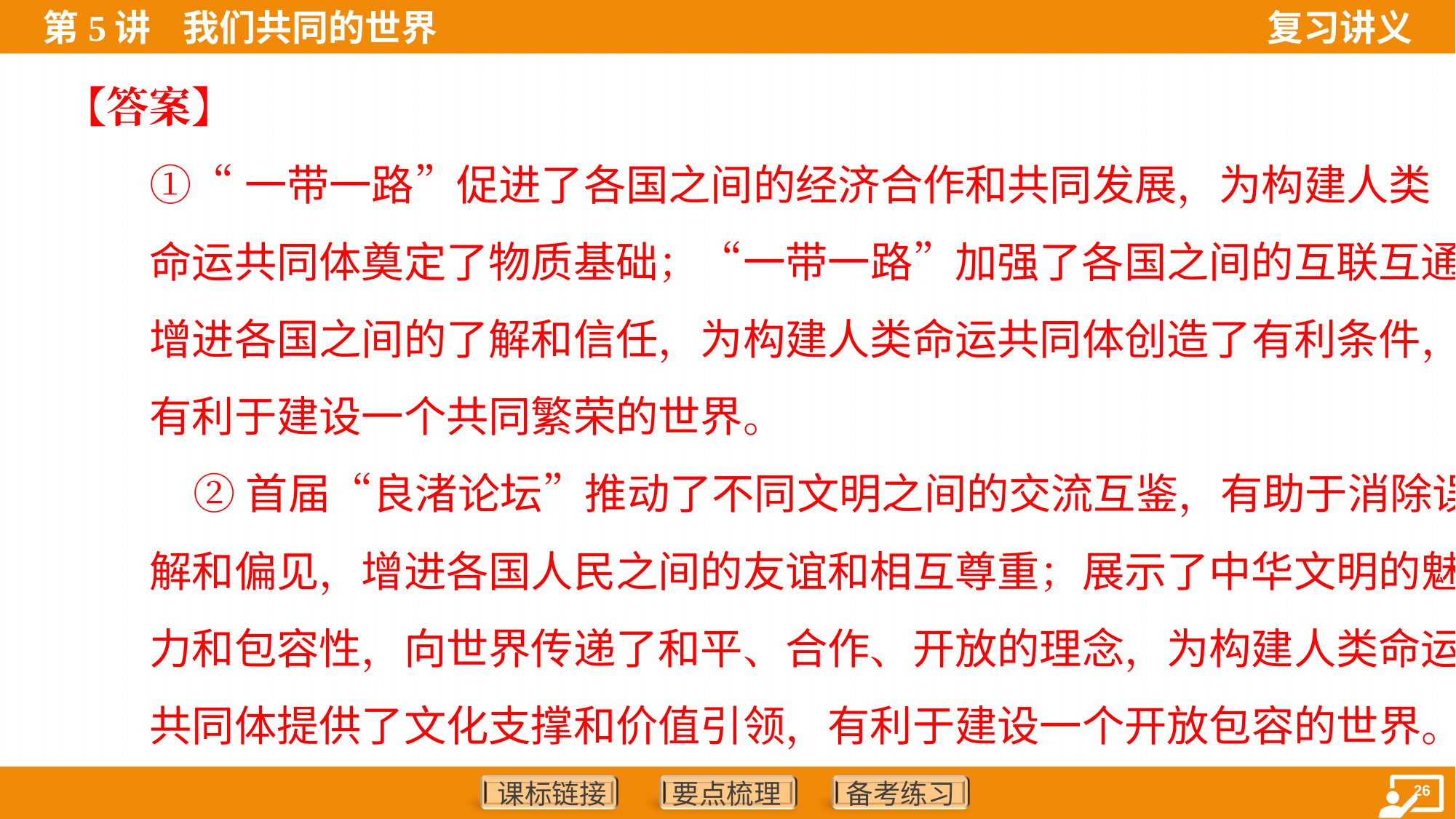

【答案】
①“一带一路”促进了各国之间的经济合作和共同发展，为构建人类
命运共同体奠定了物质基础；“一带一路”加强了各国之间的互联互通，
增进各国之间的了解和信任，为构建人类命运共同体创造了有利条件，
有利于建设一个共同繁荣的世界。
    ②首届“良渚论坛”推动了不同文明之间的交流互鉴，有助于消除误
解和偏见，增进各国人民之间的友谊和相互尊重；展示了中华文明的魅
力和包容性，向世界传递了和平、合作、开放的理念，为构建人类命运
共同体提供了文化支撑和价值引领，有利于建设一个开放包容的世界。